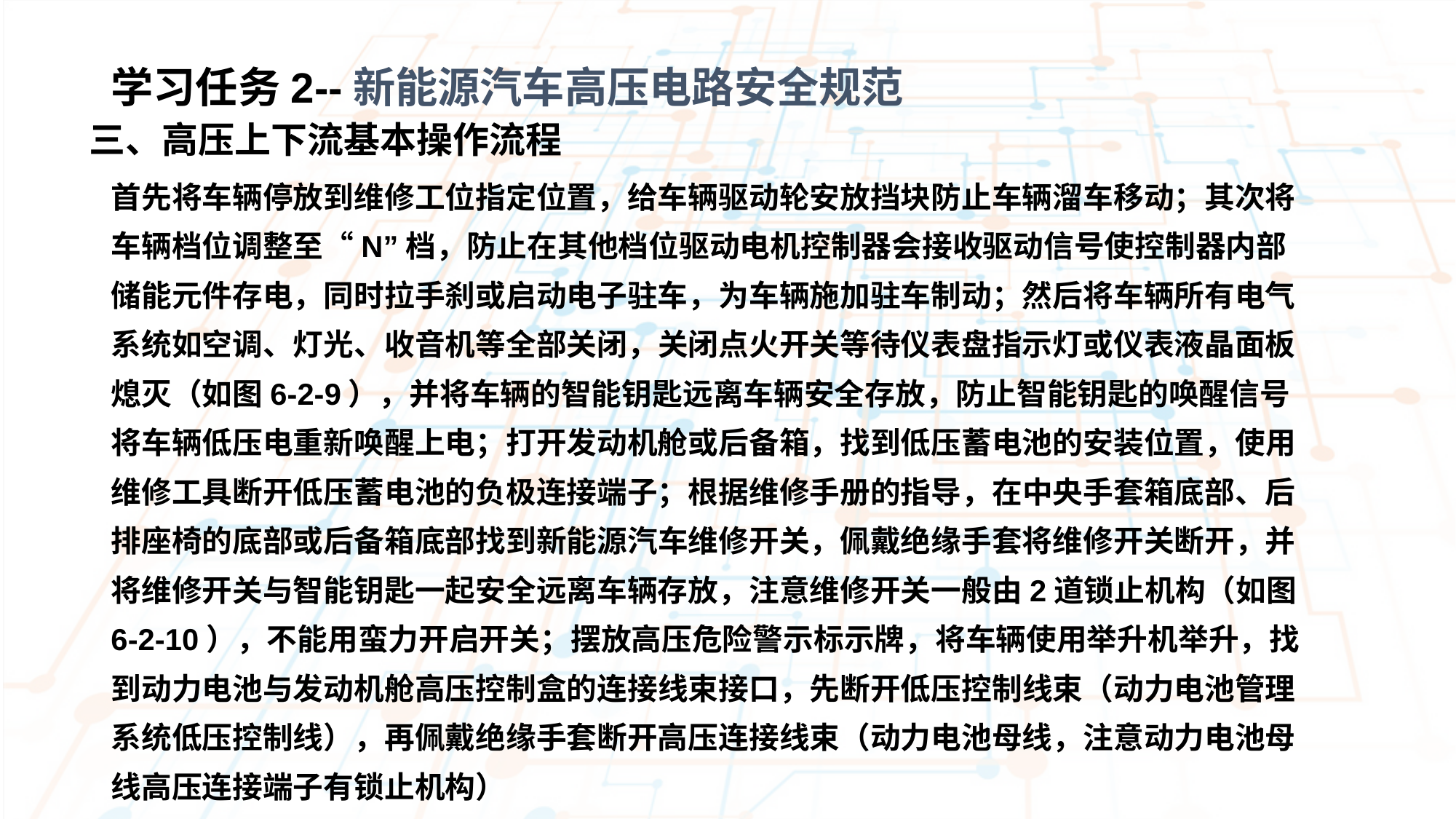

学习任务2--新能源汽车高压电路安全规范
三、高压上下流基本操作流程
首先将车辆停放到维修工位指定位置，给车辆驱动轮安放挡块防止车辆溜车移动；其次将车辆档位调整至“N”档，防止在其他档位驱动电机控制器会接收驱动信号使控制器内部储能元件存电，同时拉手刹或启动电子驻车，为车辆施加驻车制动；然后将车辆所有电气系统如空调、灯光、收音机等全部关闭，关闭点火开关等待仪表盘指示灯或仪表液晶面板熄灭（如图6-2-9），并将车辆的智能钥匙远离车辆安全存放，防止智能钥匙的唤醒信号将车辆低压电重新唤醒上电；打开发动机舱或后备箱，找到低压蓄电池的安装位置，使用维修工具断开低压蓄电池的负极连接端子；根据维修手册的指导，在中央手套箱底部、后排座椅的底部或后备箱底部找到新能源汽车维修开关，佩戴绝缘手套将维修开关断开，并将维修开关与智能钥匙一起安全远离车辆存放，注意维修开关一般由2道锁止机构（如图6-2-10），不能用蛮力开启开关；摆放高压危险警示标示牌，将车辆使用举升机举升，找到动力电池与发动机舱高压控制盒的连接线束接口，先断开低压控制线束（动力电池管理系统低压控制线），再佩戴绝缘手套断开高压连接线束（动力电池母线，注意动力电池母线高压连接端子有锁止机构）